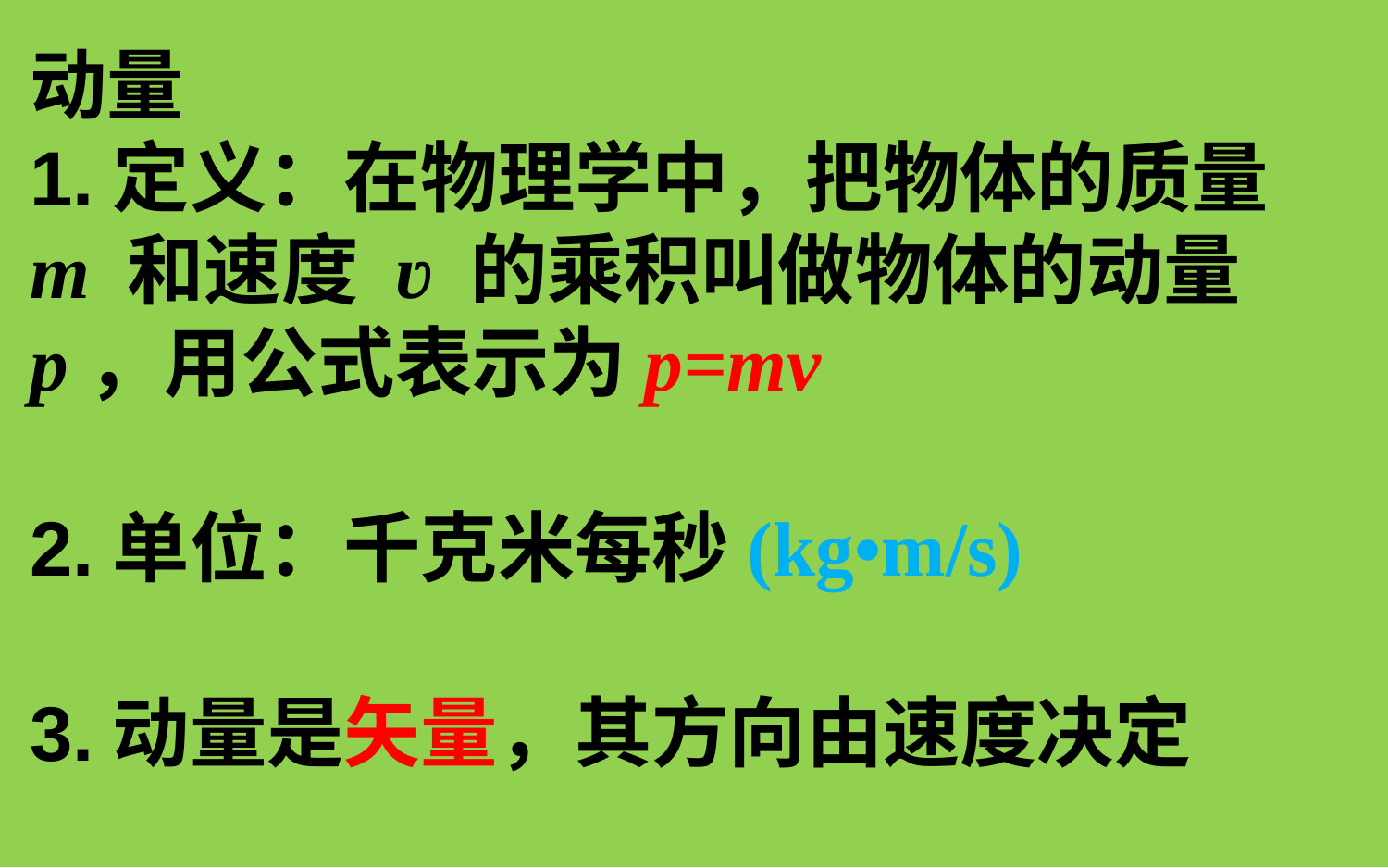

动量
1.定义：在物理学中，把物体的质量 m 和速度 ʋ 的乘积叫做物体的动量p，用公式表示为p=mv

2.单位：千克米每秒(kg•m/s)

3.动量是矢量，其方向由速度决定